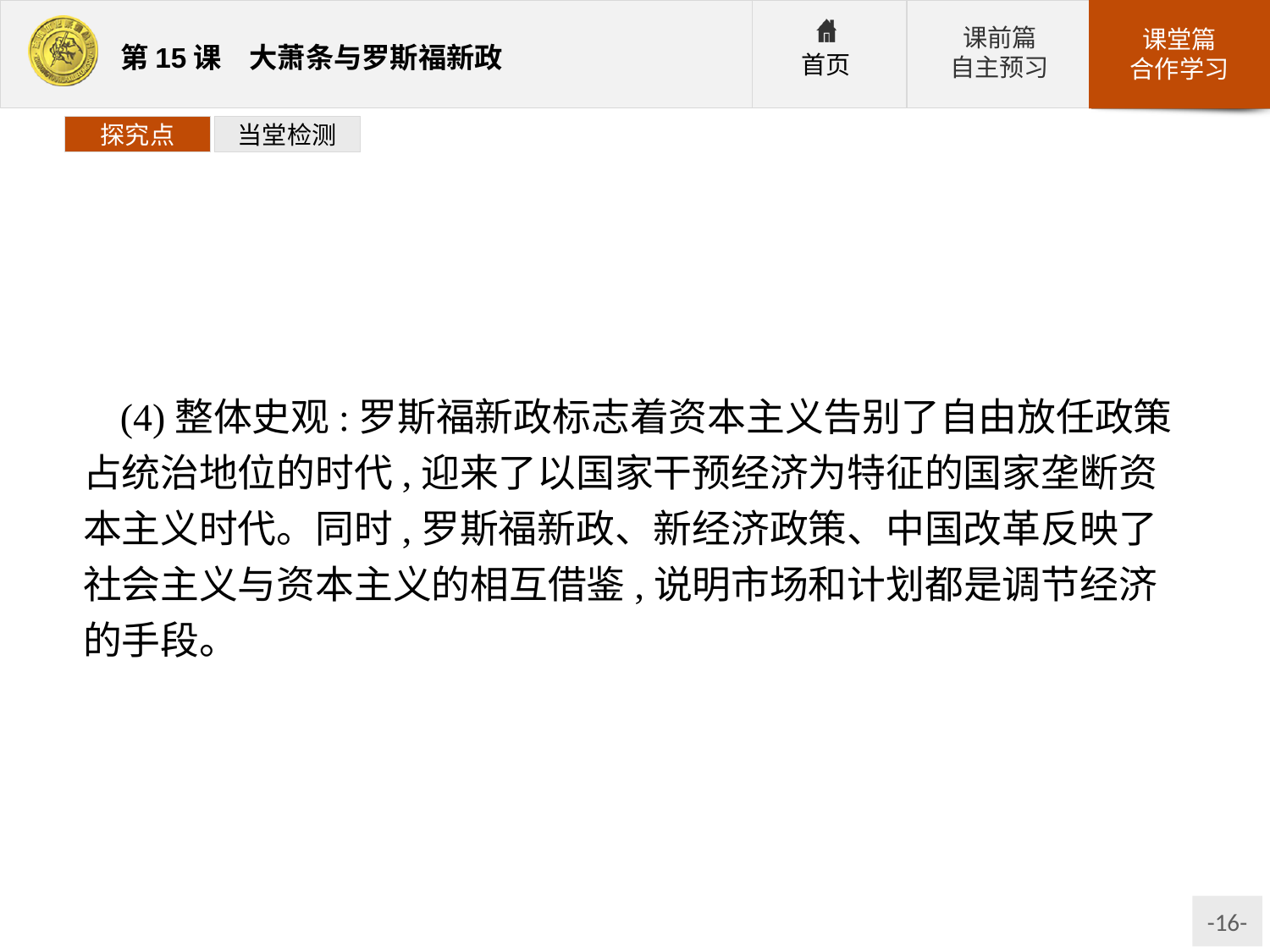

探究点
当堂检测
(4)整体史观:罗斯福新政标志着资本主义告别了自由放任政策占统治地位的时代,迎来了以国家干预经济为特征的国家垄断资本主义时代。同时,罗斯福新政、新经济政策、中国改革反映了社会主义与资本主义的相互借鉴,说明市场和计划都是调节经济的手段。